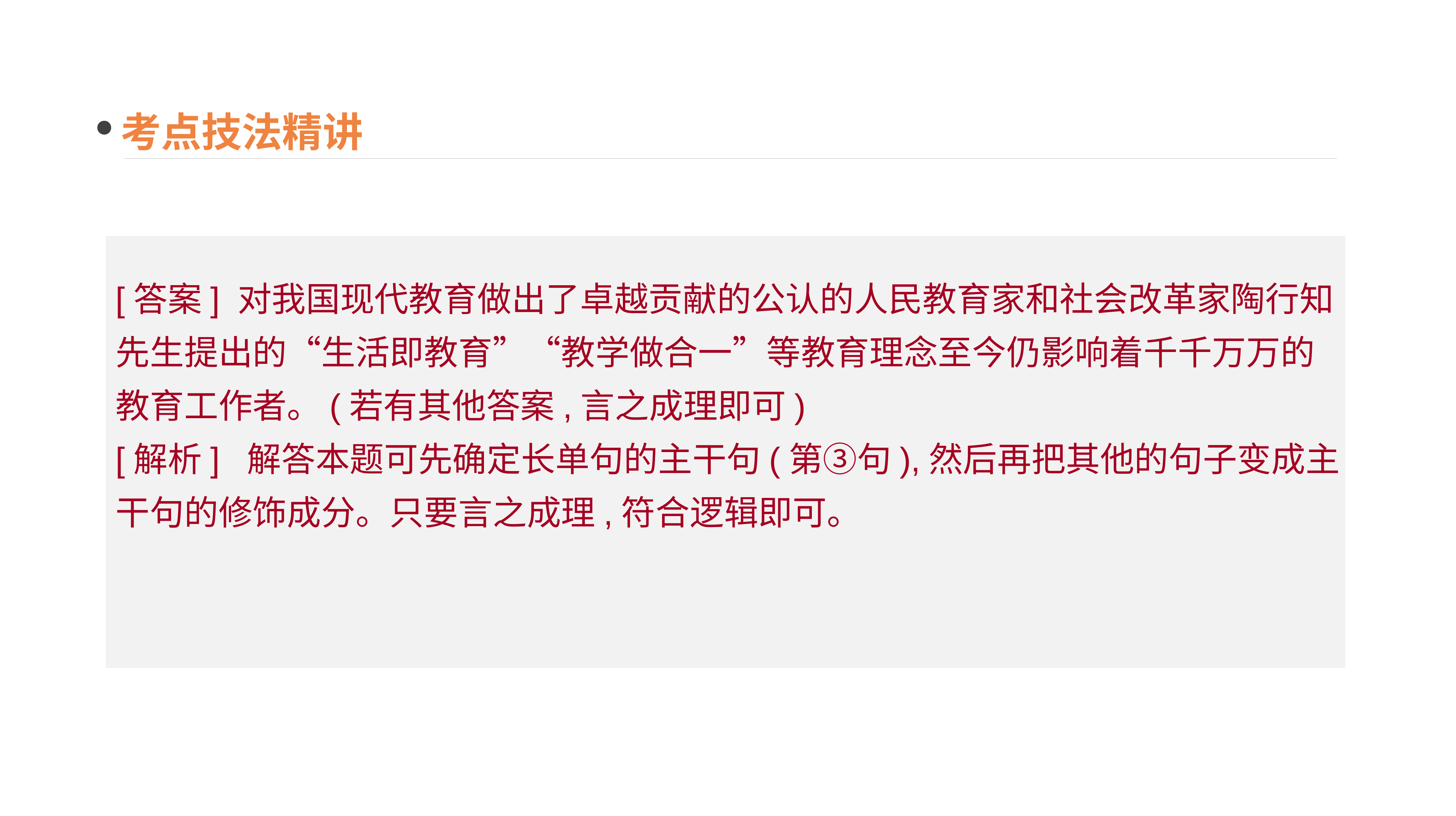

考点技法精讲

[答案] 对我国现代教育做出了卓越贡献的公认的人民教育家和社会改革家陶行知先生提出的“生活即教育”“教学做合一”等教育理念至今仍影响着千千万万的教育工作者。(若有其他答案,言之成理即可)
[解析]  解答本题可先确定长单句的主干句(第③句),然后再把其他的句子变成主干句的修饰成分。只要言之成理,符合逻辑即可。